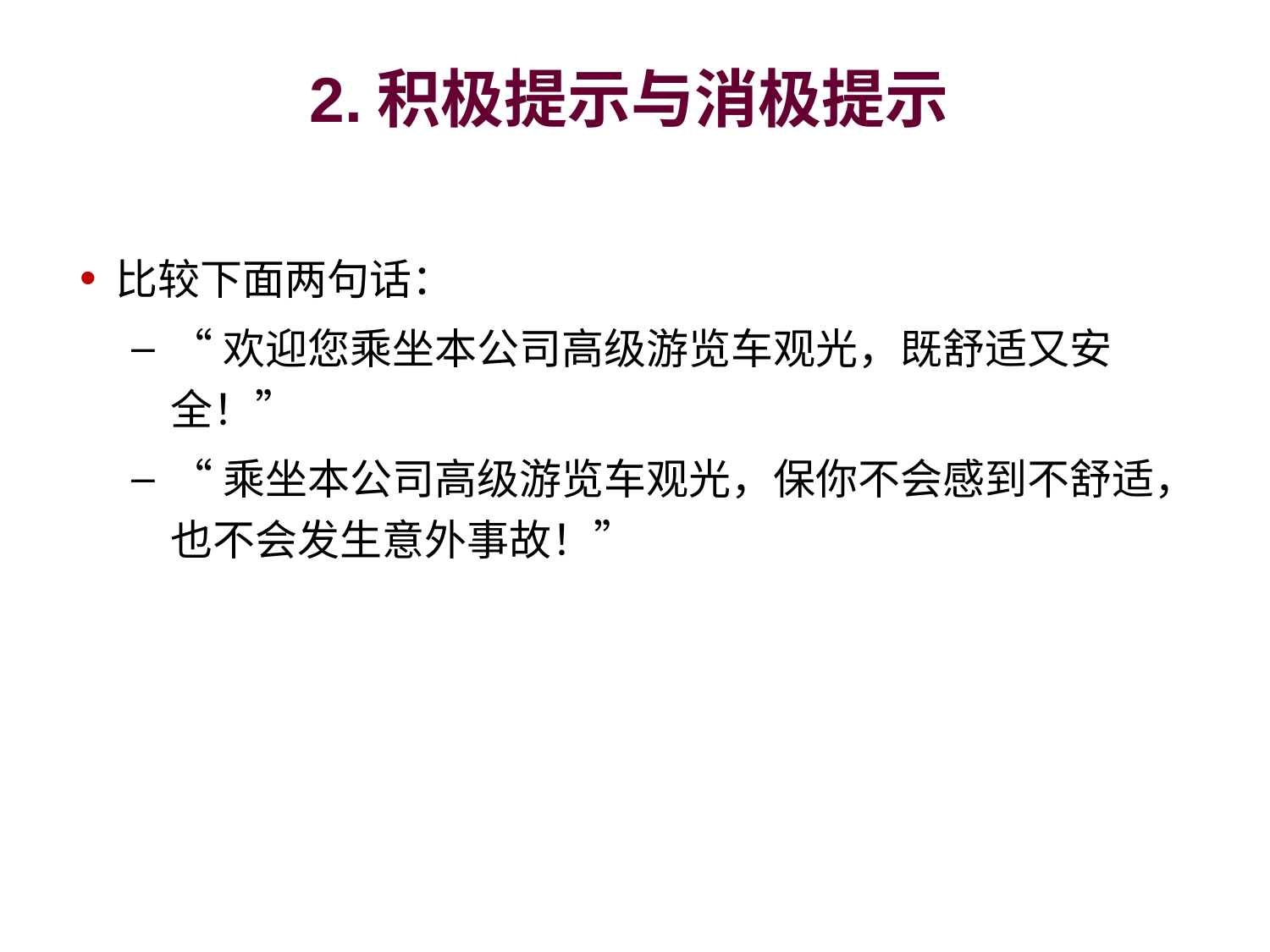

# 2.积极提示与消极提示
比较下面两句话：
“欢迎您乘坐本公司高级游览车观光，既舒适又安全！”
“乘坐本公司高级游览车观光，保你不会感到不舒适，也不会发生意外事故！”